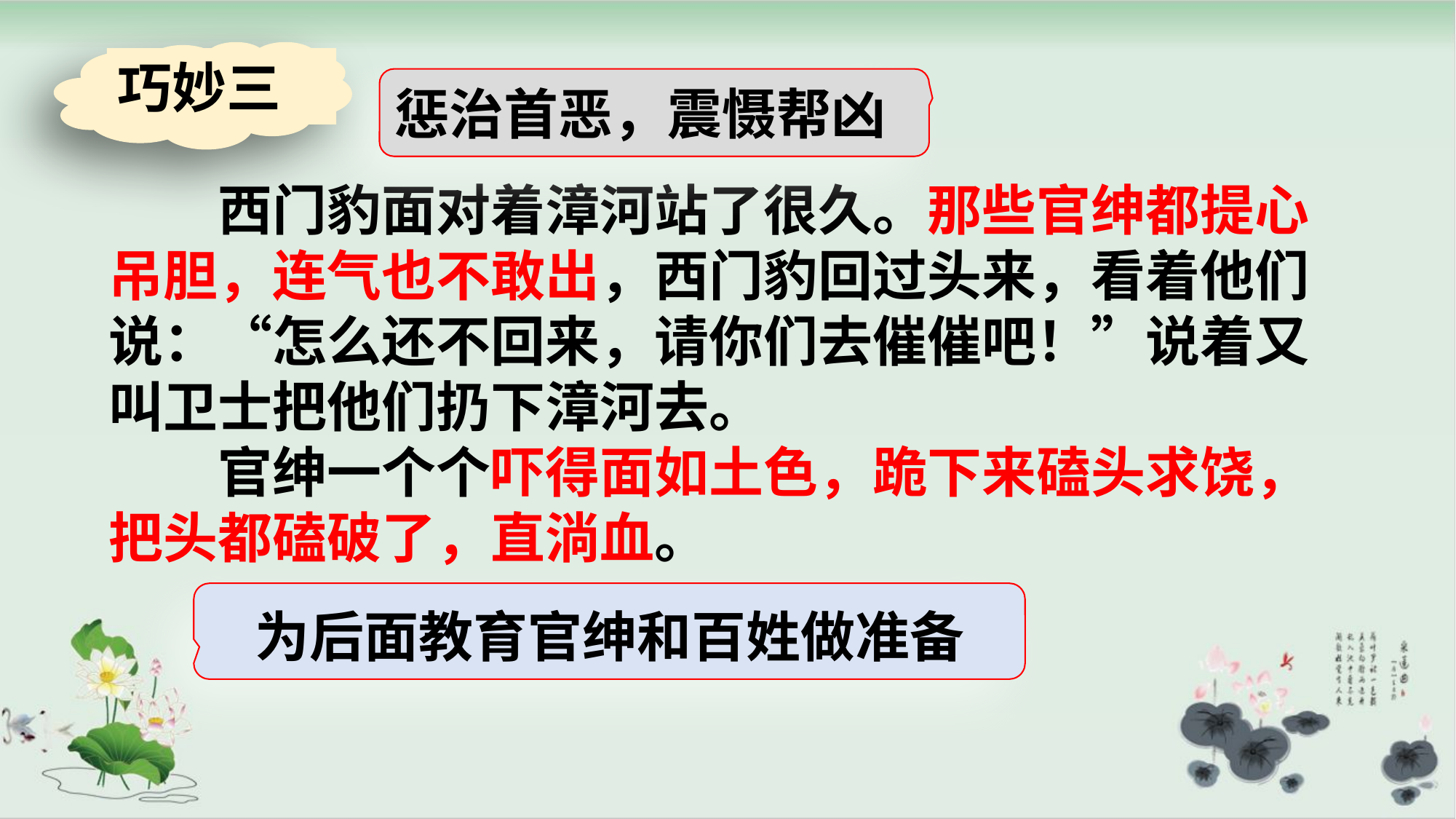

巧妙三
惩治首恶，震慑帮凶
　　西门豹面对着漳河站了很久。那些官绅都提心吊胆，连气也不敢出，西门豹回过头来，看着他们说：“怎么还不回来，请你们去催催吧！”说着又叫卫士把他们扔下漳河去。
　　官绅一个个吓得面如土色，跪下来磕头求饶，把头都磕破了，直淌血。
为后面教育官绅和百姓做准备